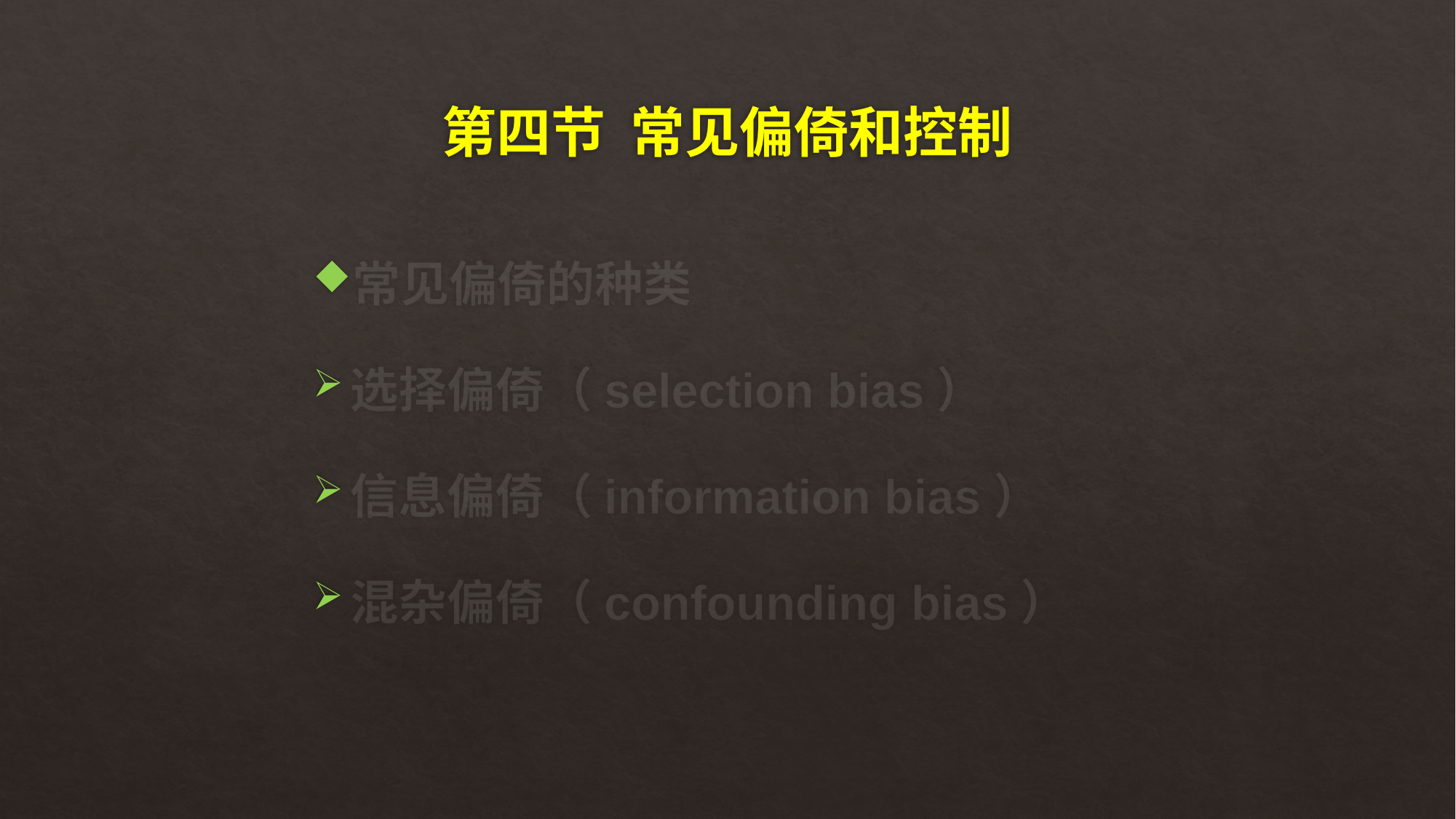

# 第四节  常见偏倚和控制
常见偏倚的种类
选择偏倚（selection bias）
信息偏倚（information bias）
混杂偏倚（confounding bias）